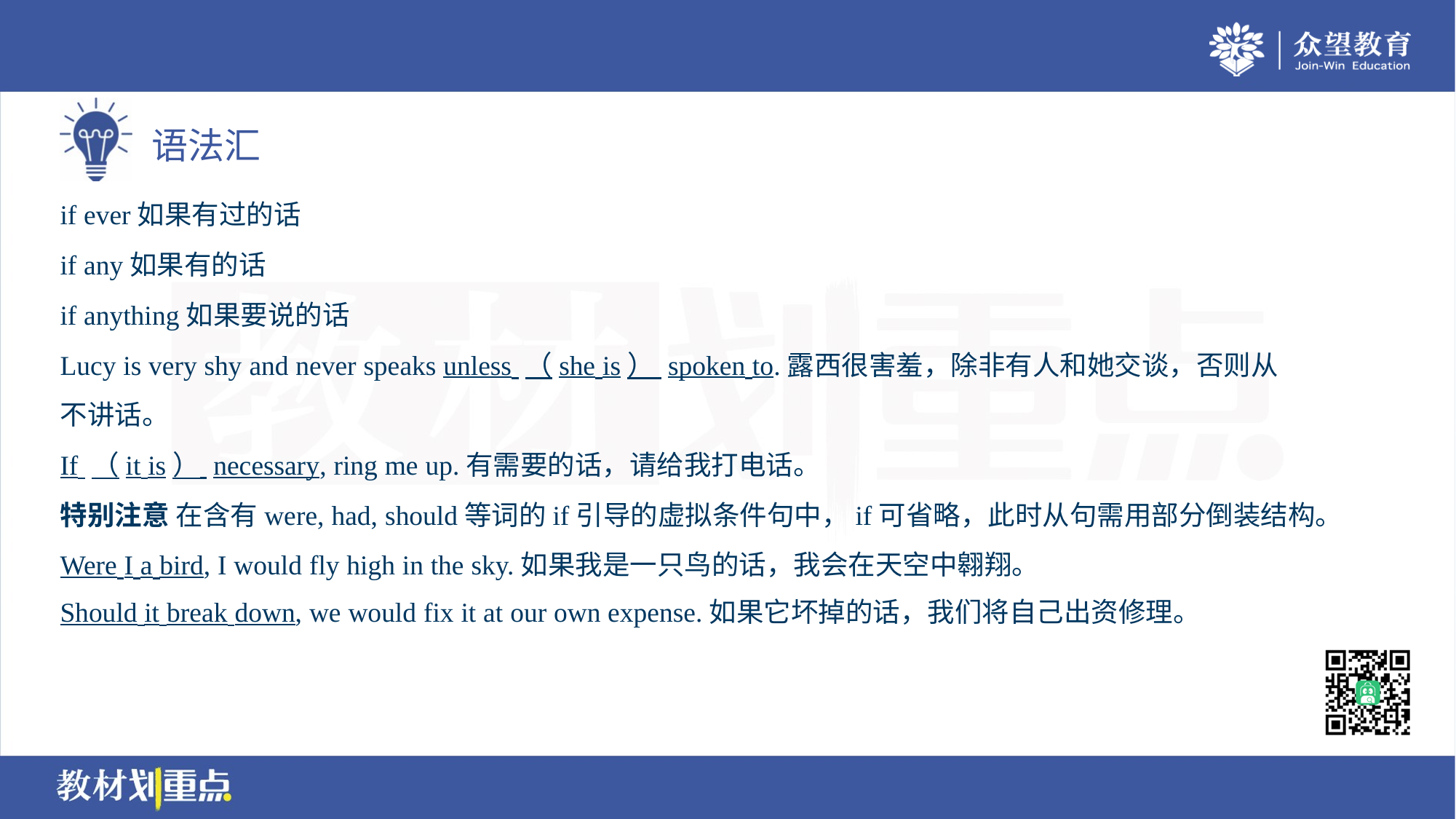

if ever如果有过的话
if any如果有的话
if anything如果要说的话
Lucy is very shy and never speaks unless （she is） spoken to.露西很害羞，除非有人和她交谈，否则从
不讲话。
If （it is） necessary, ring me up.有需要的话，请给我打电话。
特别注意 在含有were, had, should等词的if引导的虚拟条件句中，if可省略，此时从句需用部分倒装结构。
Were I a bird, I would fly high in the sky.如果我是一只鸟的话，我会在天空中翱翔。
Should it break down, we would fix it at our own expense.如果它坏掉的话，我们将自己出资修理。